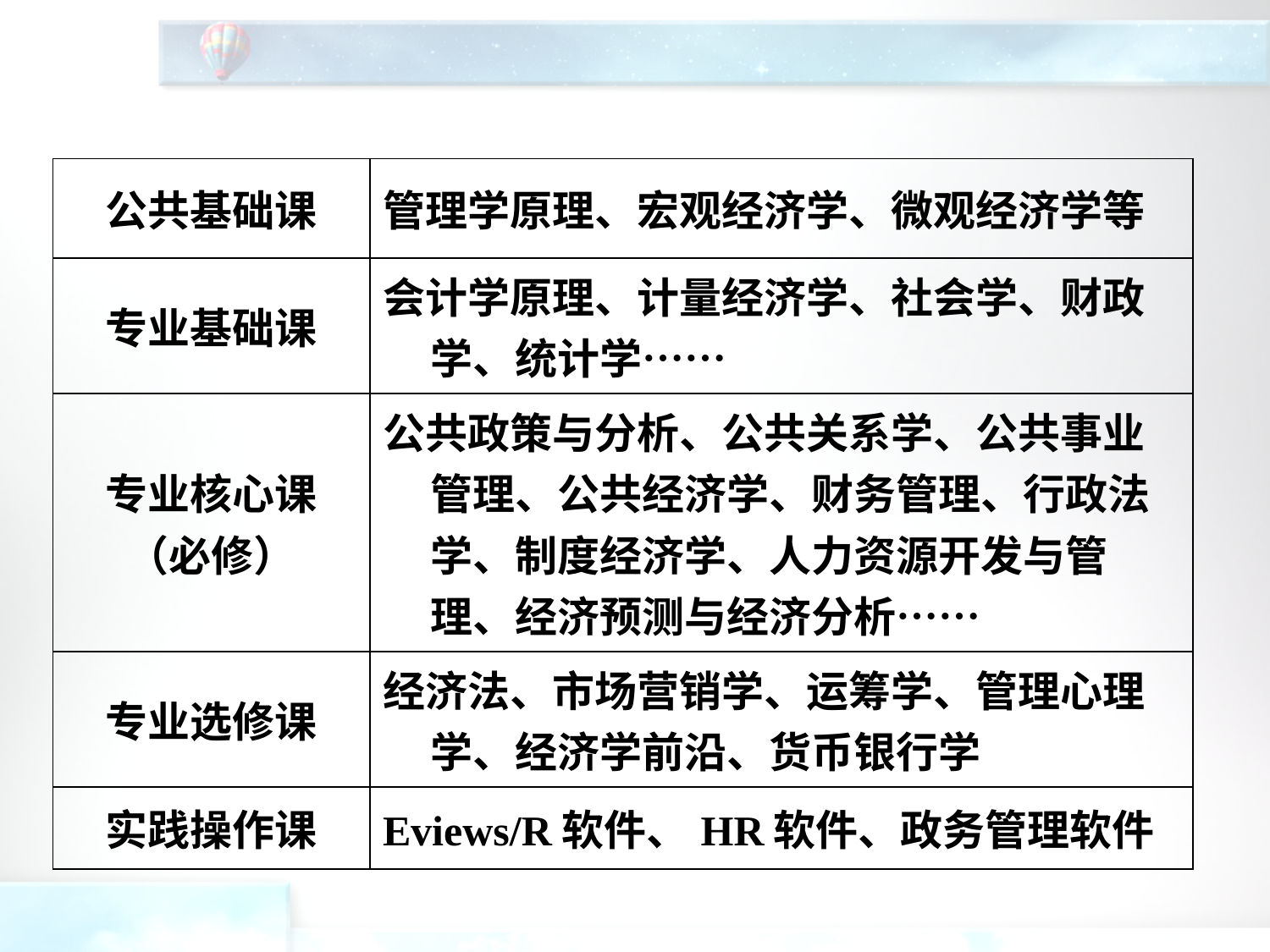

| 公共基础课 | 管理学原理、宏观经济学、微观经济学等 |
| --- | --- |
| 专业基础课 | 会计学原理、计量经济学、社会学、财政学、统计学…… |
| 专业核心课 （必修） | 公共政策与分析、公共关系学、公共事业管理、公共经济学、财务管理、行政法学、制度经济学、人力资源开发与管理、经济预测与经济分析…… |
| 专业选修课 | 经济法、市场营销学、运筹学、管理心理学、经济学前沿、货币银行学 |
| 实践操作课 | Eviews/R软件、HR软件、政务管理软件 |